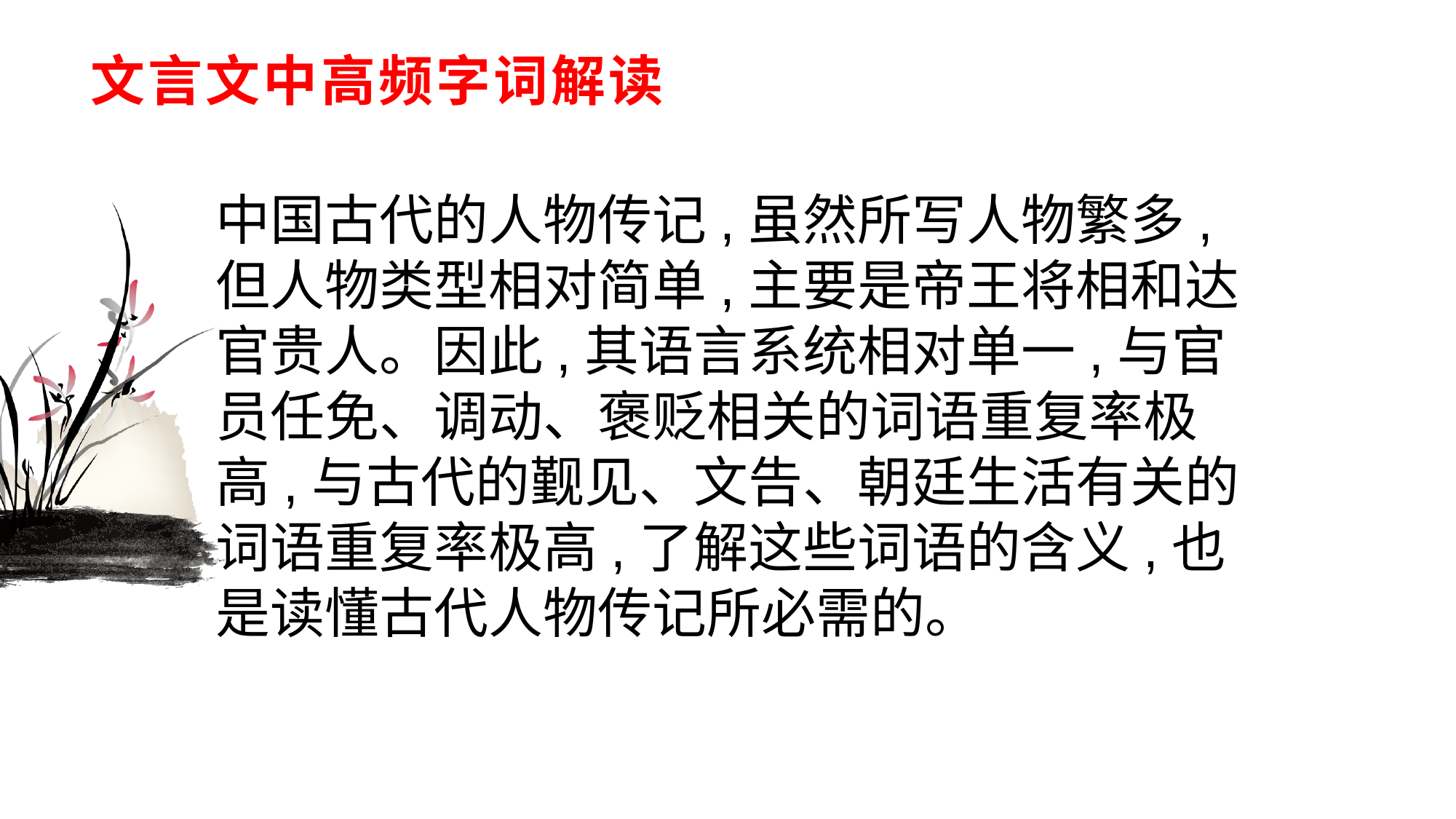

# 文言文中高频字词解读
中国古代的人物传记,虽然所写人物繁多,但人物类型相对简单,主要是帝王将相和达官贵人。因此,其语言系统相对单一,与官员任免、调动、褒贬相关的词语重复率极高,与古代的觐见、文告、朝廷生活有关的词语重复率极高,了解这些词语的含义,也是读懂古代人物传记所必需的。